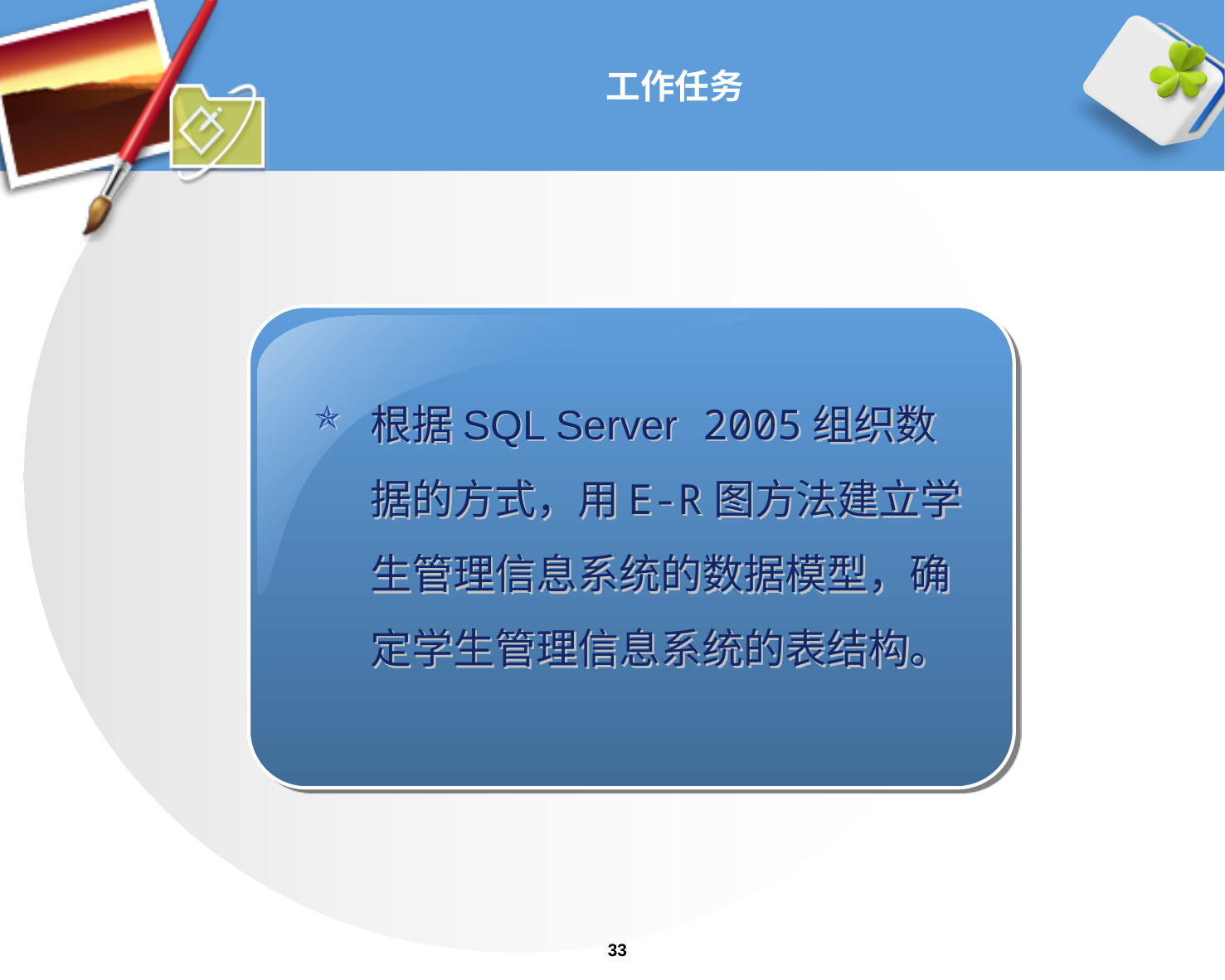

# 工作任务

根据SQL Server 2005组织数据的方式，用E-R图方法建立学生管理信息系统的数据模型，确定学生管理信息系统的表结构。
33